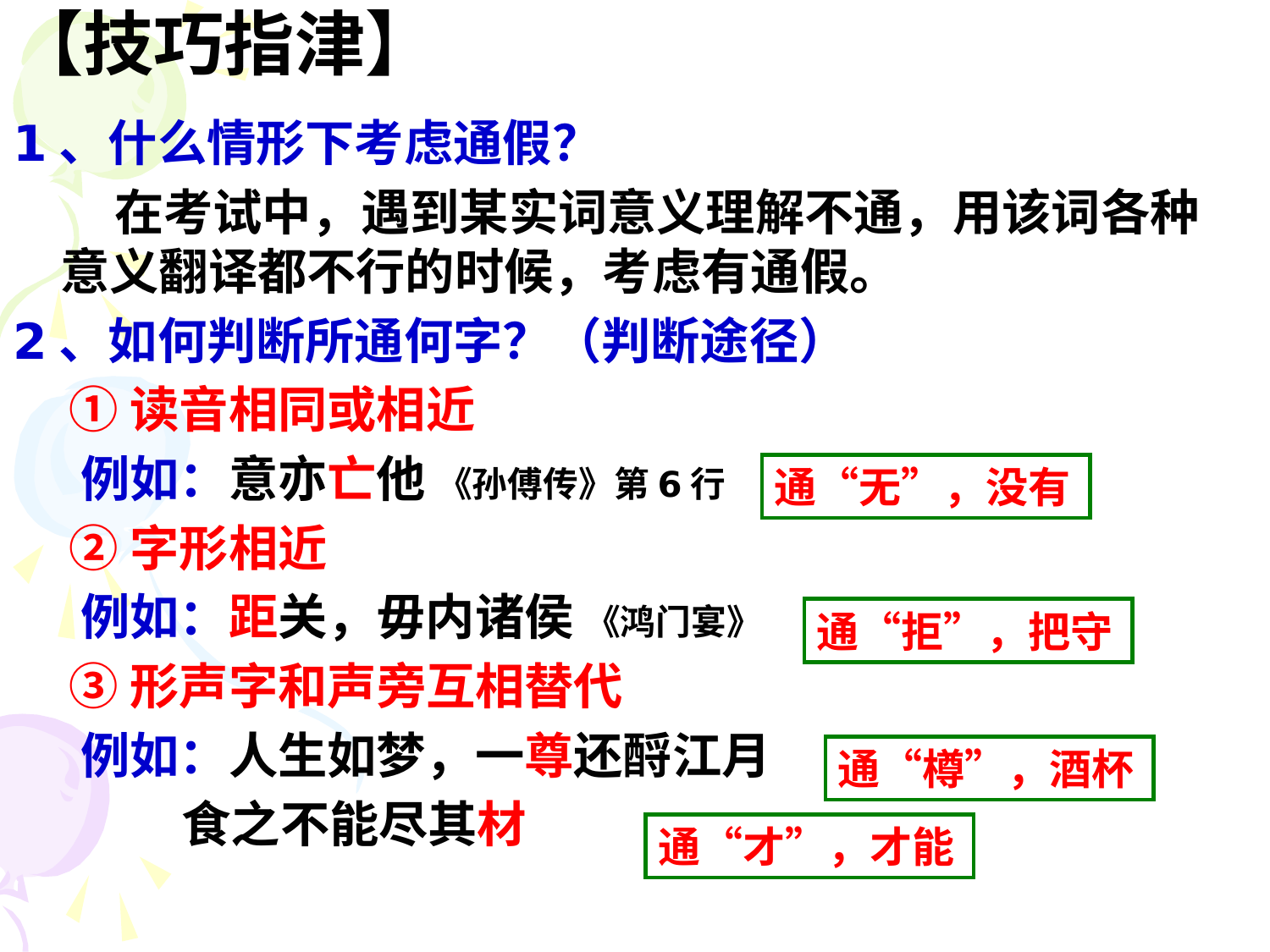

# 【技巧指津】
1、什么情形下考虑通假？
        在考试中，遇到某实词意义理解不通，用该词各种意义翻译都不行的时候，考虑有通假。
2、如何判断所通何字？（判断途径）
     ①读音相同或相近
     例如：意亦亡他 《孙傅传》第6行
     ②字形相近
     例如：距关，毋内诸侯 《鸿门宴》
       ③形声字和声旁互相替代
     例如：人生如梦，一尊还酹江月
              食之不能尽其材
通“无”，没有
通“拒”，把守
通“樽”，酒杯
通“才”，才能